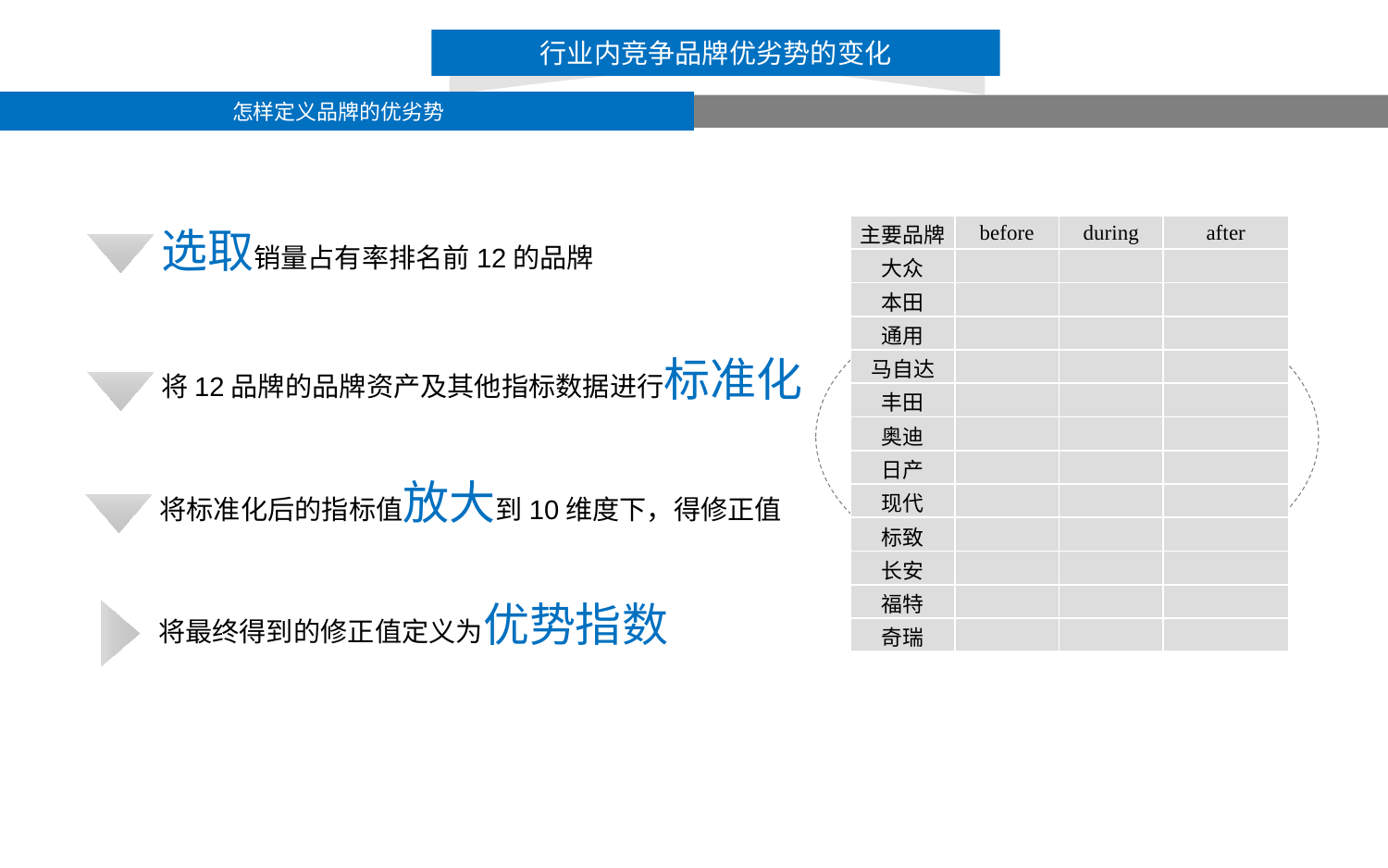

行业内竞争品牌优劣势的变化

怎样定义品牌的优劣势

选取销量占有率排名前12的品牌
| 主要品牌 | before | during | after |
| --- | --- | --- | --- |
| 大众 |  |  |  |
| 本田 |  |  |  |
| 通用 |  |  |  |
| 马自达 |  |  |  |
| 丰田 |  |  |  |
| 奥迪 |  |  |  |
| 日产 |  |  |  |
| 现代 |  |  |  |
| 标致 |  |  |  |
| 长安 |  |  |  |
| 福特 |  |  |  |
| 奇瑞 |  |  |  |

如何更为直观的表现优劣势
不同阶段的优劣势如何比较
将12品牌的品牌资产及其他指标数据进行标准化

将标准化后的指标值放大到10维度下，得修正值

将最终得到的修正值定义为优势指数